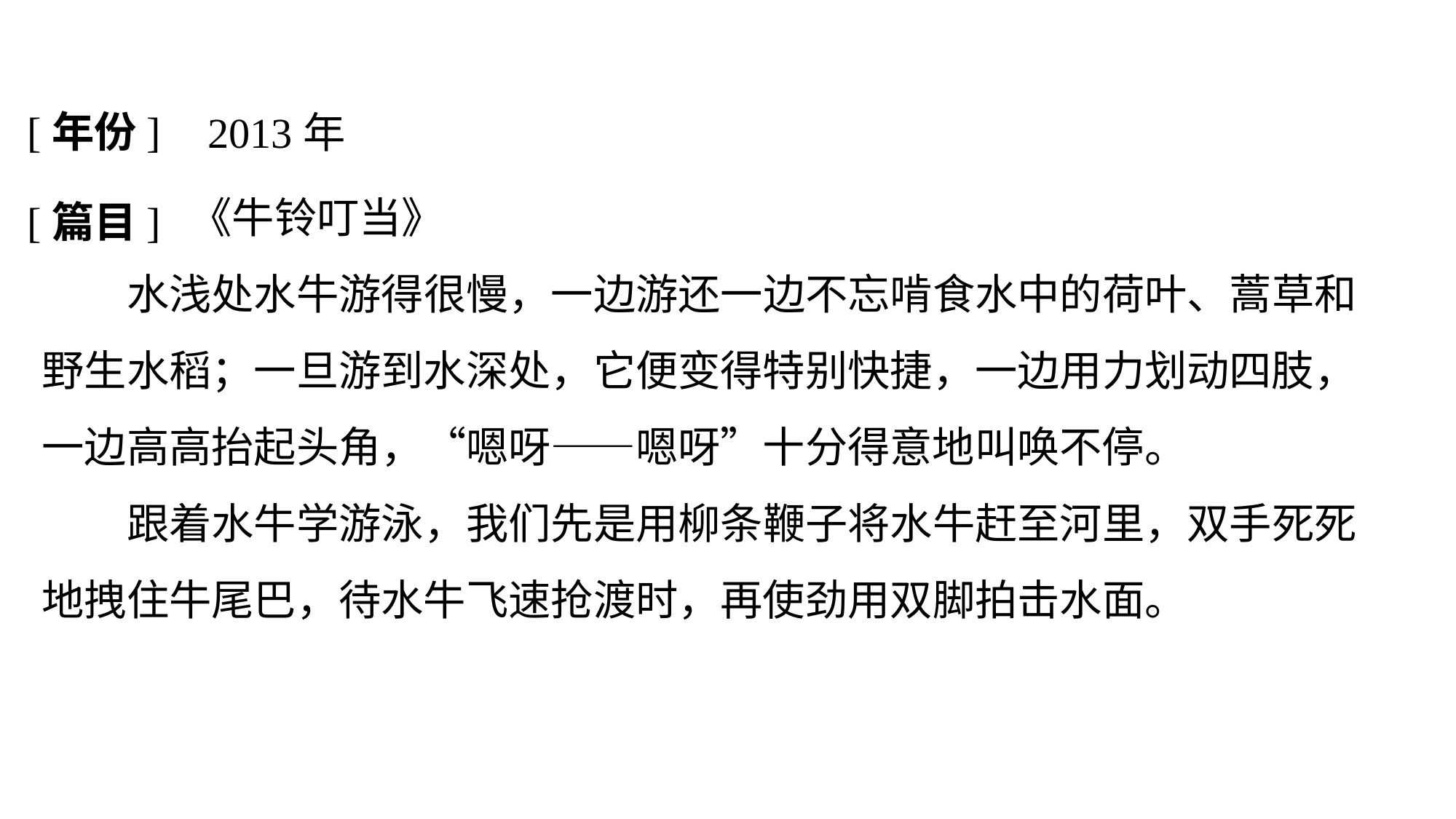

[年份]
2013年
	   《牛铃叮当》
水浅处水牛游得很慢，一边游还一边不忘啃食水中的荷叶、蒿草和野生水稻；一旦游到水深处，它便变得特别快捷，一边用力划动四肢，一边高高抬起头角，“嗯呀——嗯呀”十分得意地叫唤不停。
跟着水牛学游泳，我们先是用柳条鞭子将水牛赶至河里，双手死死地拽住牛尾巴，待水牛飞速抢渡时，再使劲用双脚拍击水面。
[篇目]